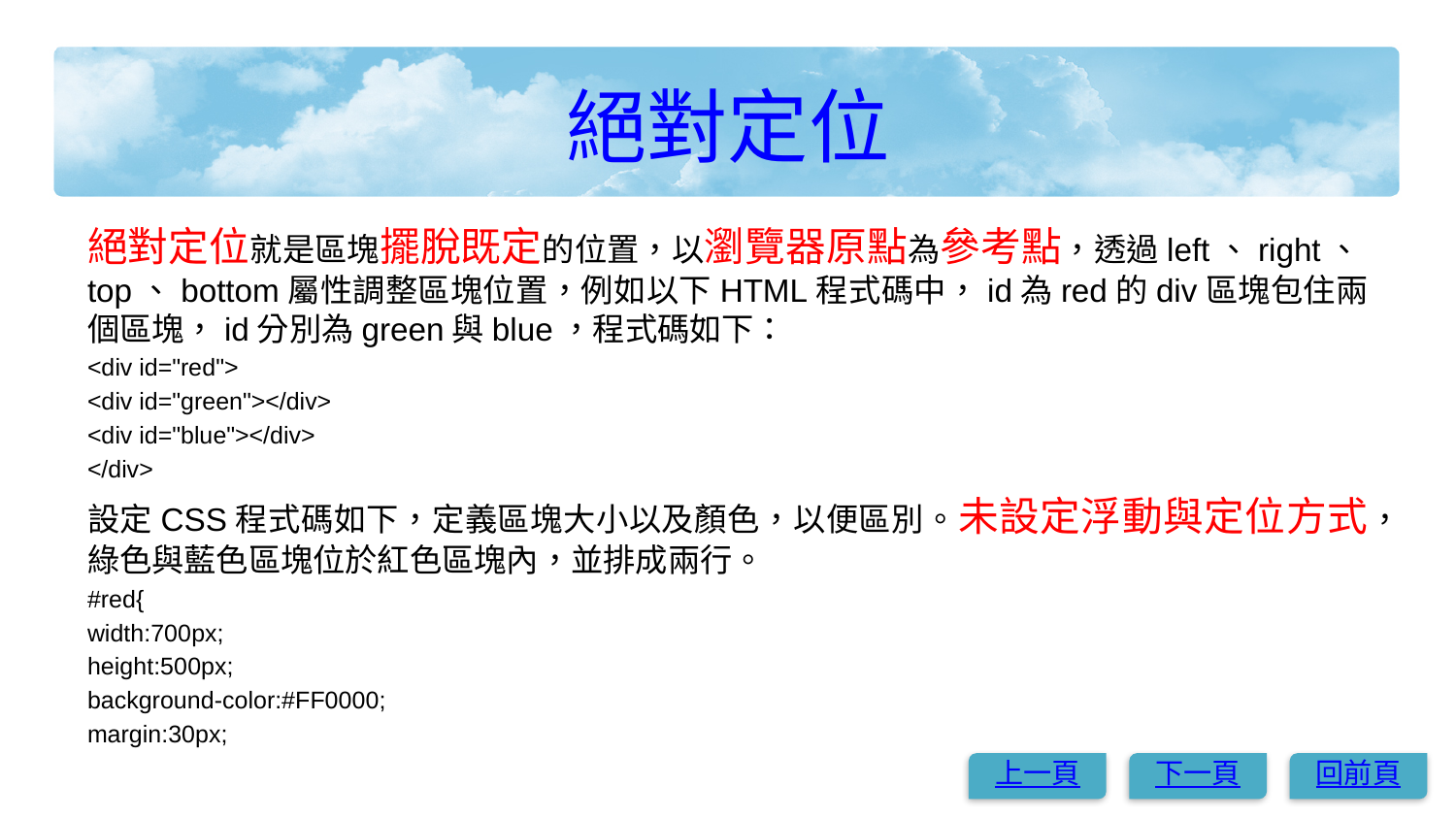

# 絕對定位
絕對定位就是區塊擺脫既定的位置，以瀏覽器原點為參考點，透過left、right、top、bottom屬性調整區塊位置，例如以下HTML程式碼中，id為red的div區塊包住兩個區塊，id分別為green與blue，程式碼如下：
<div id="red">
<div id="green"></div>
<div id="blue"></div>
</div>
設定CSS程式碼如下，定義區塊大小以及顏色，以便區別。未設定浮動與定位方式，綠色與藍色區塊位於紅色區塊內，並排成兩行。
#red{
width:700px;
height:500px;
background-color:#FF0000;
margin:30px;
上一頁
下一頁
回前頁